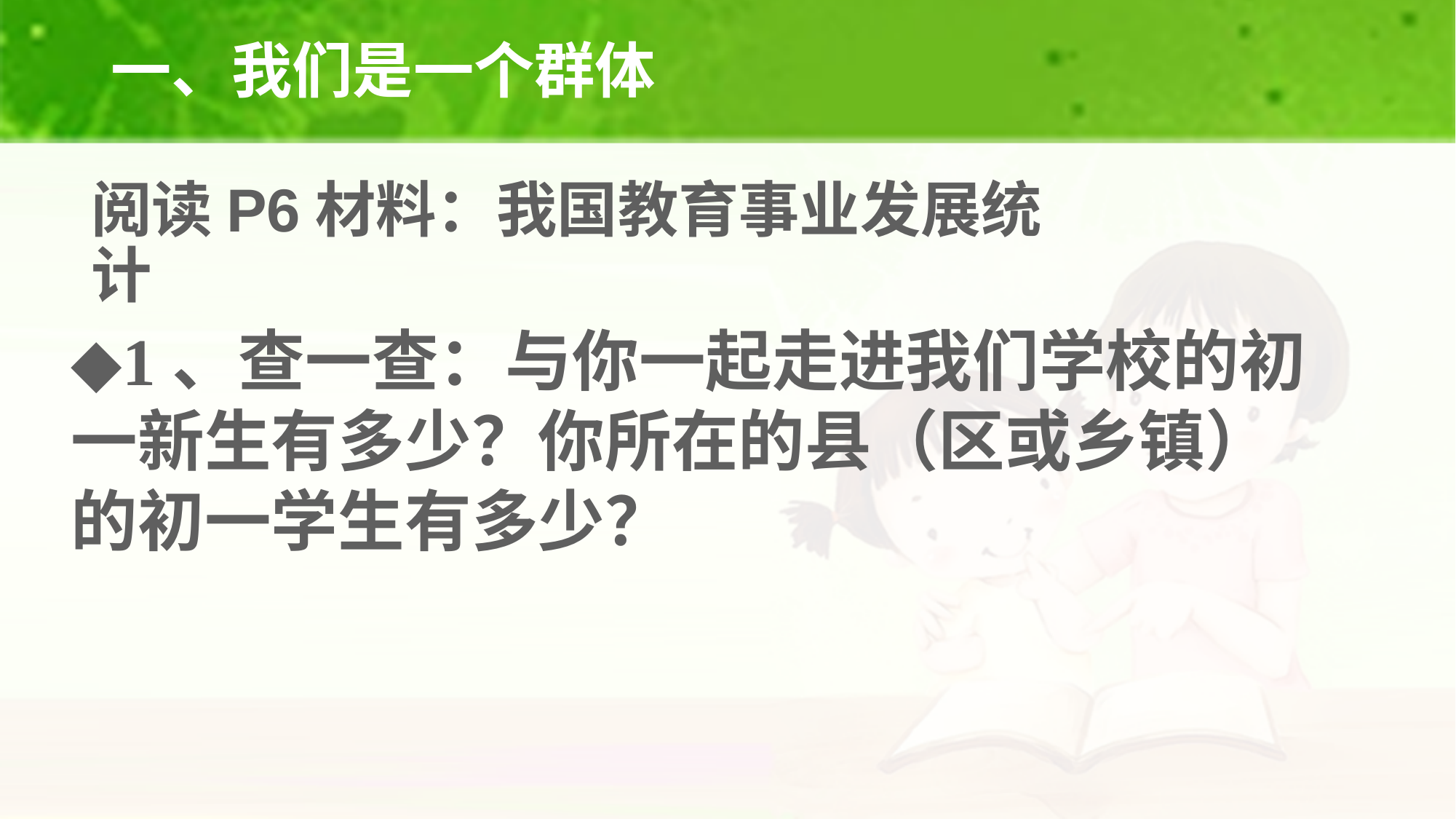

# 一、我们是一个群体
阅读P6材料：我国教育事业发展统计
◆1、查一查：与你一起走进我们学校的初一新生有多少？你所在的县（区或乡镇）的初一学生有多少？